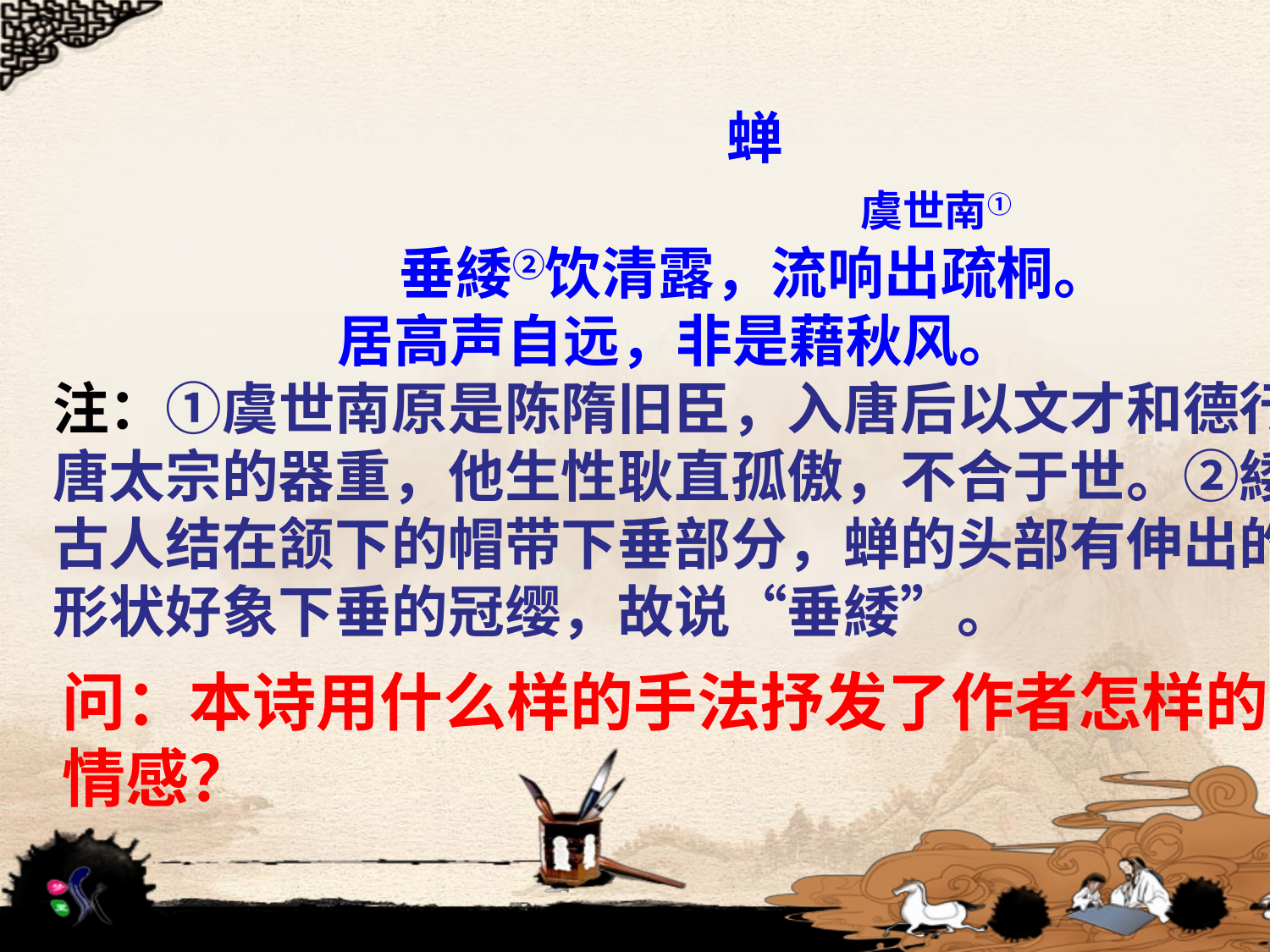

蝉
                           虞世南①
垂緌②饮清露，流响出疏桐。
                     居高声自远，非是藉秋风。
注：①虞世南原是陈隋旧臣，入唐后以文才和德行受到唐太宗的器重，他生性耿直孤傲，不合于世。②緌：是古人结在颔下的帽带下垂部分，蝉的头部有伸出的触须，形状好象下垂的冠缨，故说“垂緌”。
问：本诗用什么样的手法抒发了作者怎样的情感？